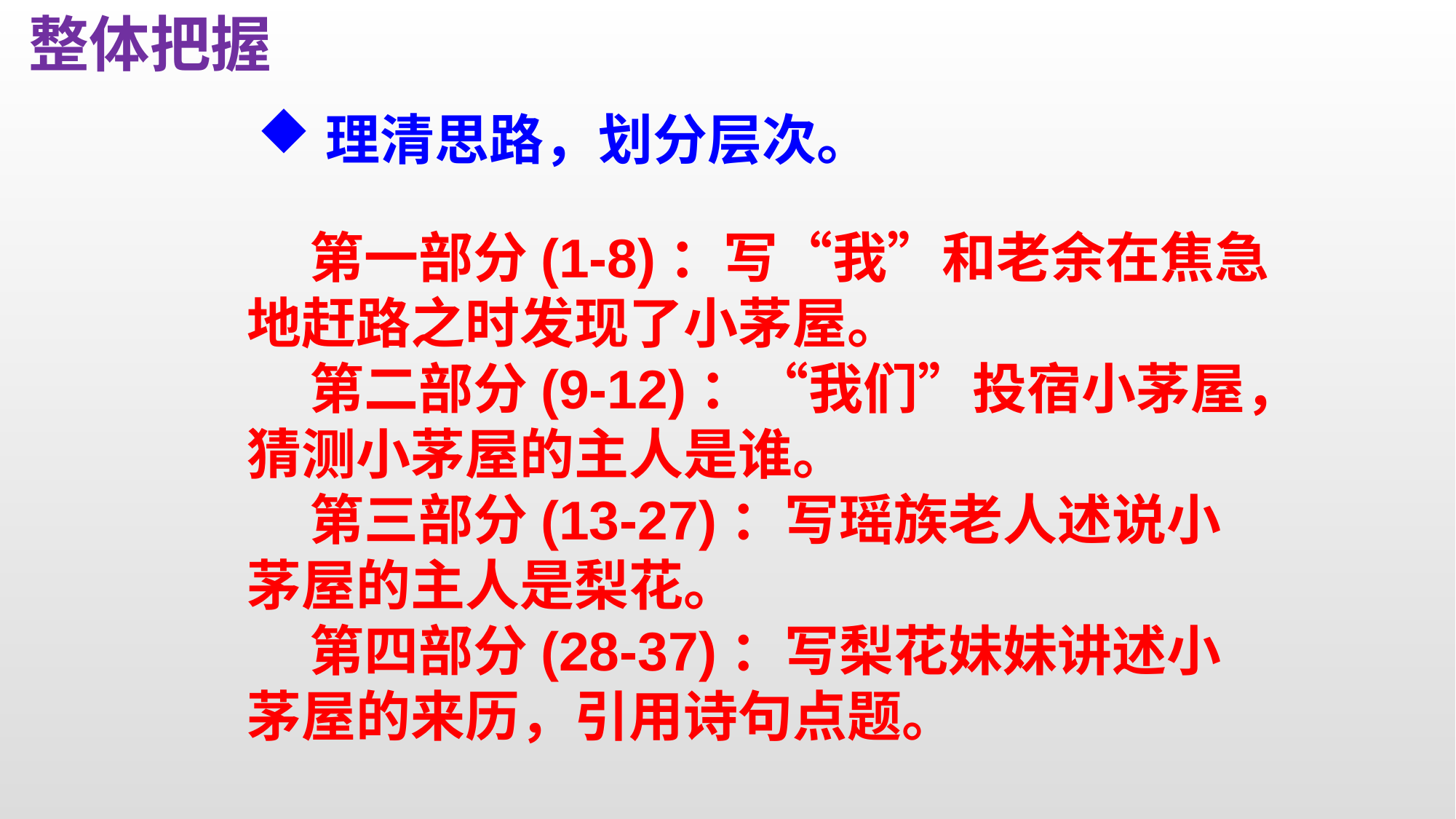

整体把握
理清思路，划分层次。
    第一部分(1-8)：写“我”和老余在焦急地赶路之时发现了小茅屋。
    第二部分(9-12)：“我们”投宿小茅屋，猜测小茅屋的主人是谁。
    第三部分(13-27)：写瑶族老人述说小茅屋的主人是梨花。
    第四部分(28-37)：写梨花妹妹讲述小茅屋的来历，引用诗句点题。